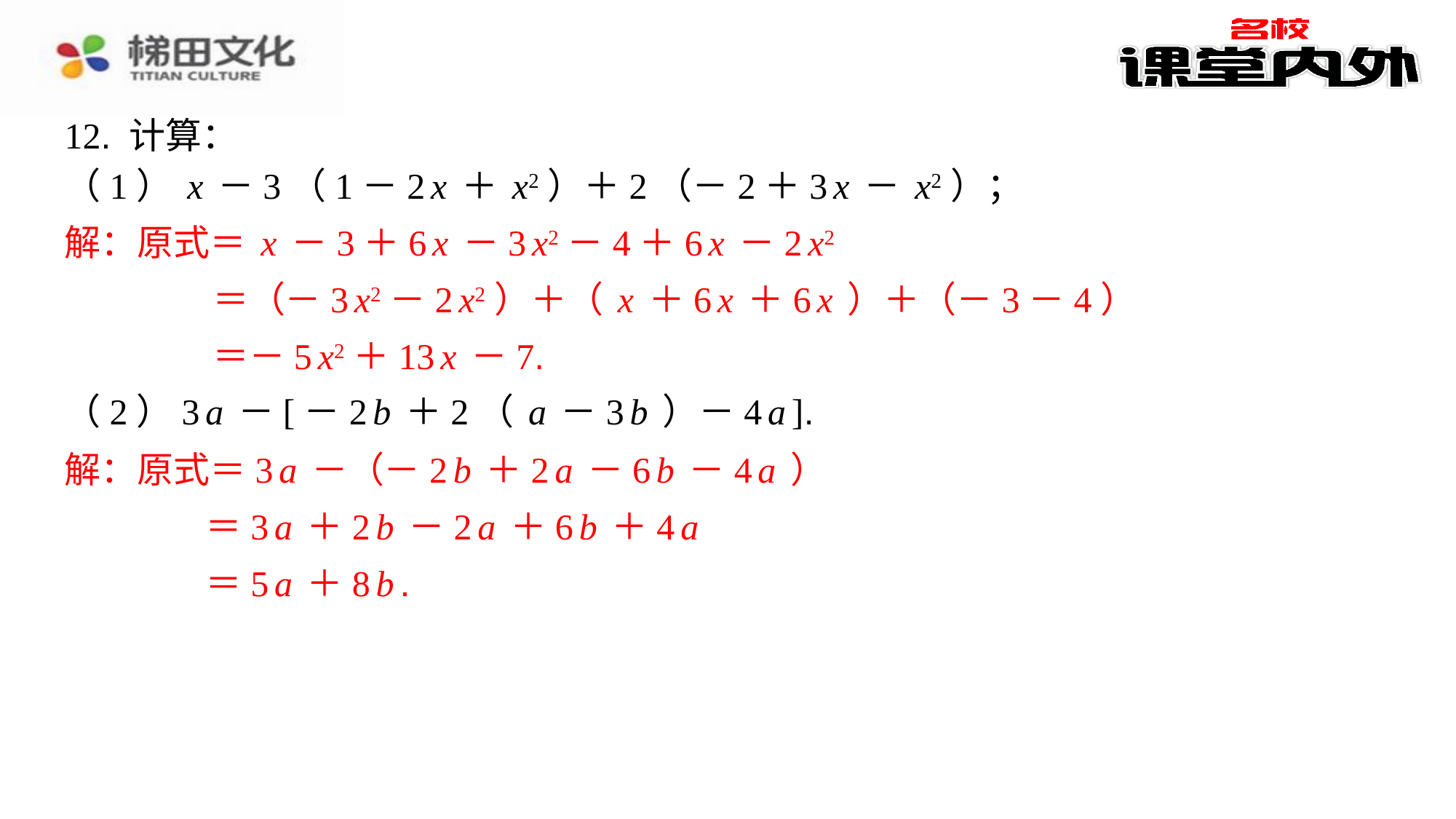

12. 计算：
（1）x－3（1－2x＋x2）＋2（－2＋3x－x2）；
解：原式＝x－3＋6x－3x2－4＋6x－2x2
＝（－3x2－2x2）＋（x＋6x＋6x）＋（－3－4）
＝－5x2＋13x－7.
（2）3a－[－2b＋2（a－3b）－4a].
解：原式＝3a－（－2b＋2a－6b－4a）
＝3a＋2b－2a＋6b＋4a
＝5a＋8b.
解：原式＝x－3＋6x－3x2－4＋6x－2x2
＝（－3x2－2x2）＋（x＋6x＋6x）＋（－3－4）
＝－5x2＋13x－7.
解：原式＝3a－（－2b＋2a－6b－4a）
＝3a＋2b－2a＋6b＋4a
＝5a＋8b.